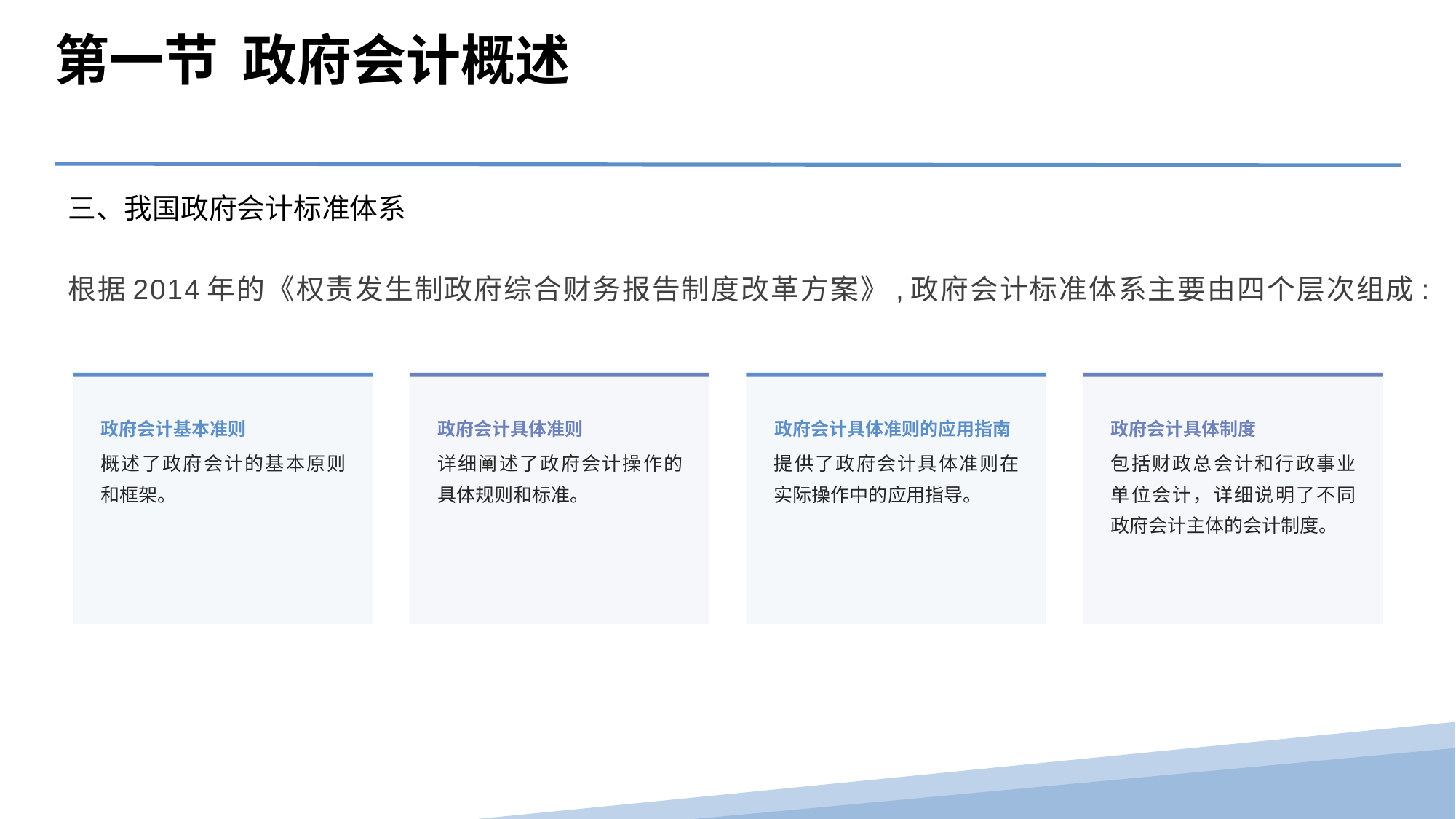

第一节  政府会计概述
三、我国政府会计标准体系

根据2014年的《权责发生制政府综合财务报告制度改革方案》,政府会计标准体系主要由四个层次组成:

政府会计基本准则
政府会计具体准则
政府会计具体准则的应用指南
政府会计具体制度
概述了政府会计的基本原则和框架。
详细阐述了政府会计操作的具体规则和标准。
提供了政府会计具体准则在实际操作中的应用指导。
包括财政总会计和行政事业单位会计，详细说明了不同政府会计主体的会计制度。